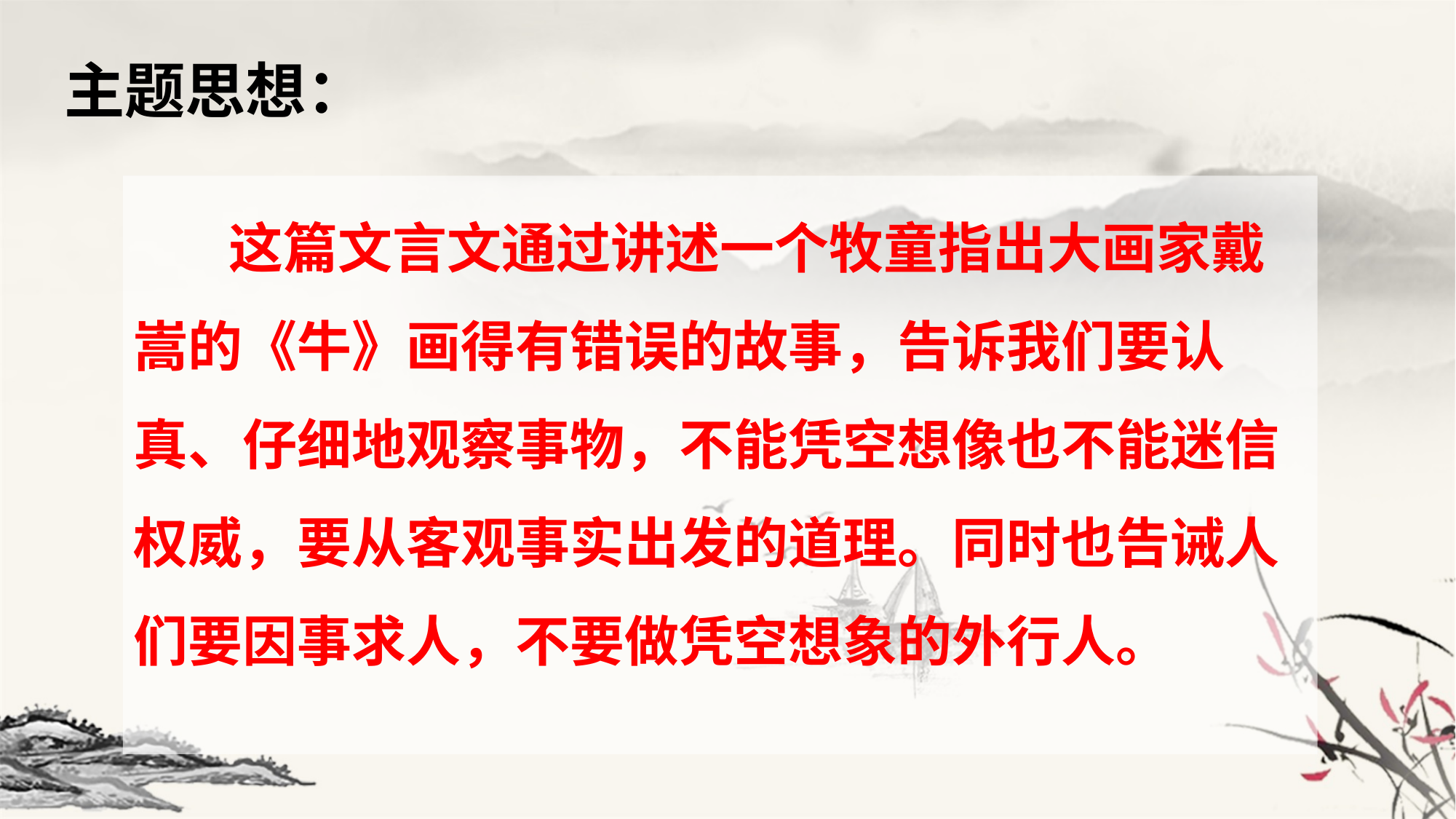

主题思想：
         这篇文言文通过讲述一个牧童指出大画家戴嵩的《牛》画得有错误的故事，告诉我们要认真、仔细地观察事物，不能凭空想像也不能迷信权威，要从客观事实出发的道理。同时也告诫人们要因事求人，不要做凭空想象的外行人。